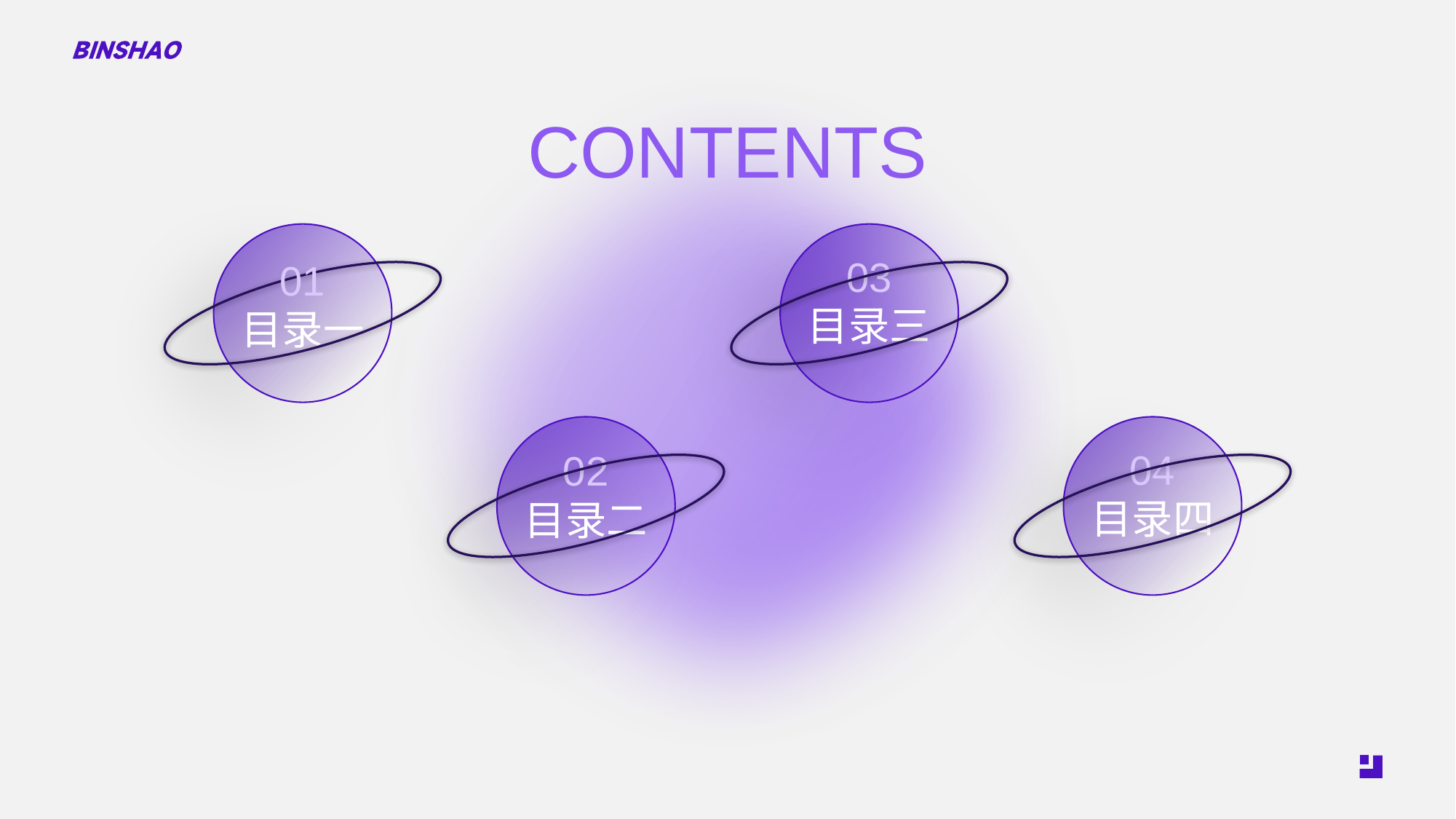

CONTENTS

01

目录一

03
目录三

02
目录二

04
目录四